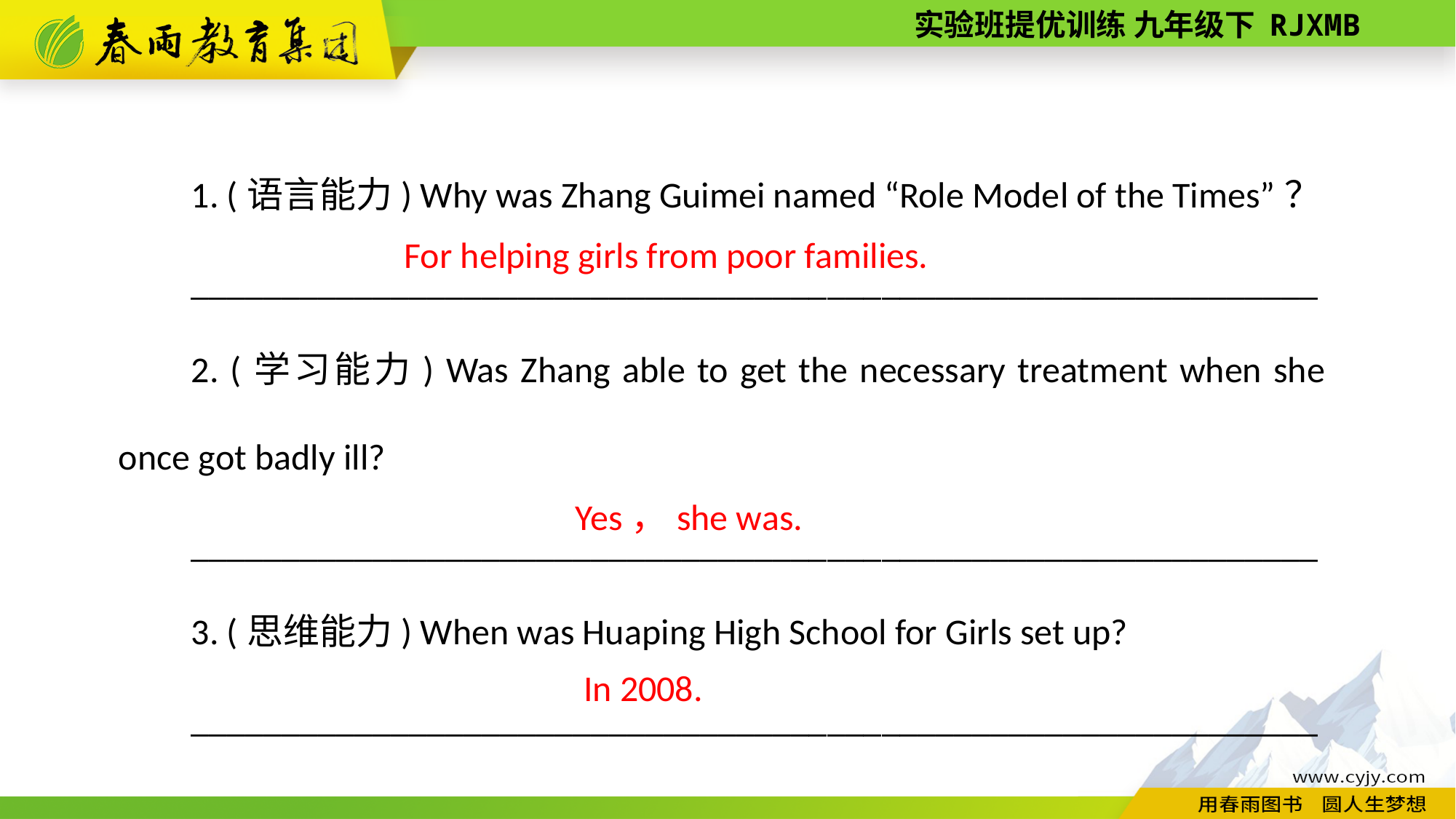

1. (语言能力) Why was Zhang Guimei named “Role Model of the Times”？
______________________________________________________________
2. (学习能力) Was Zhang able to get the necessary treatment when she once got badly ill?
______________________________________________________________
3. (思维能力) When was Huaping High School for Girls set up?
______________________________________________________________
For helping girls from poor families.
Yes，she was.
In 2008.